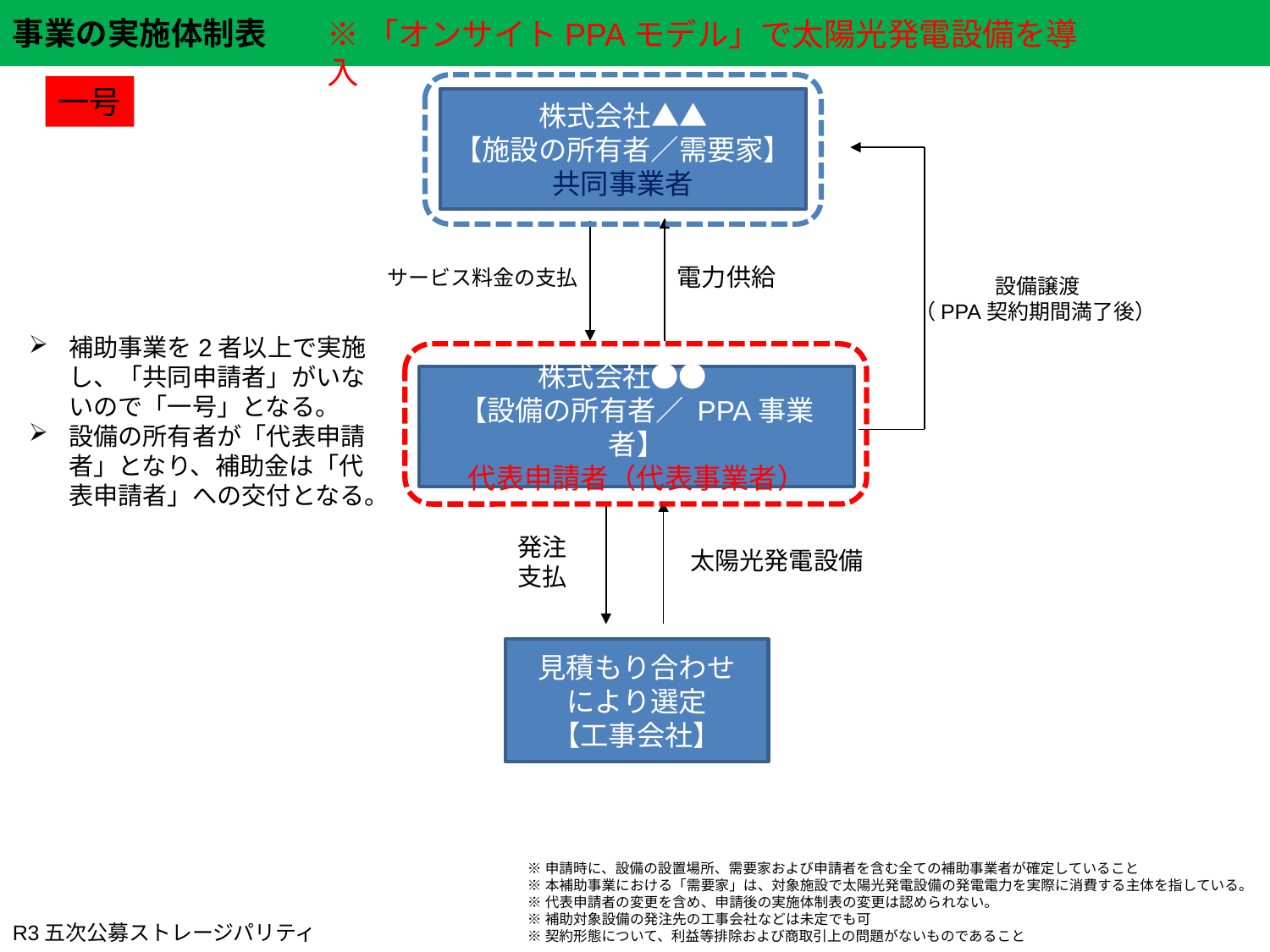

※「オンサイトPPAモデル」で太陽光発電設備を導入

一号
株式会社▲▲
【施設の所有者／需要家】
共同事業者
電力供給
サービス料金の支払
設備譲渡
（PPA契約期間満了後）
補助事業を2者以上で実施し、「共同申請者」がいないので「一号」となる。
設備の所有者が「代表申請者」となり、補助金は「代表申請者」への交付となる。

株式会社●●　
【設備の所有者／ PPA事業者】
代表申請者（代表事業者）
発注
支払
太陽光発電設備
見積もり合わせ
により選定
【工事会社】